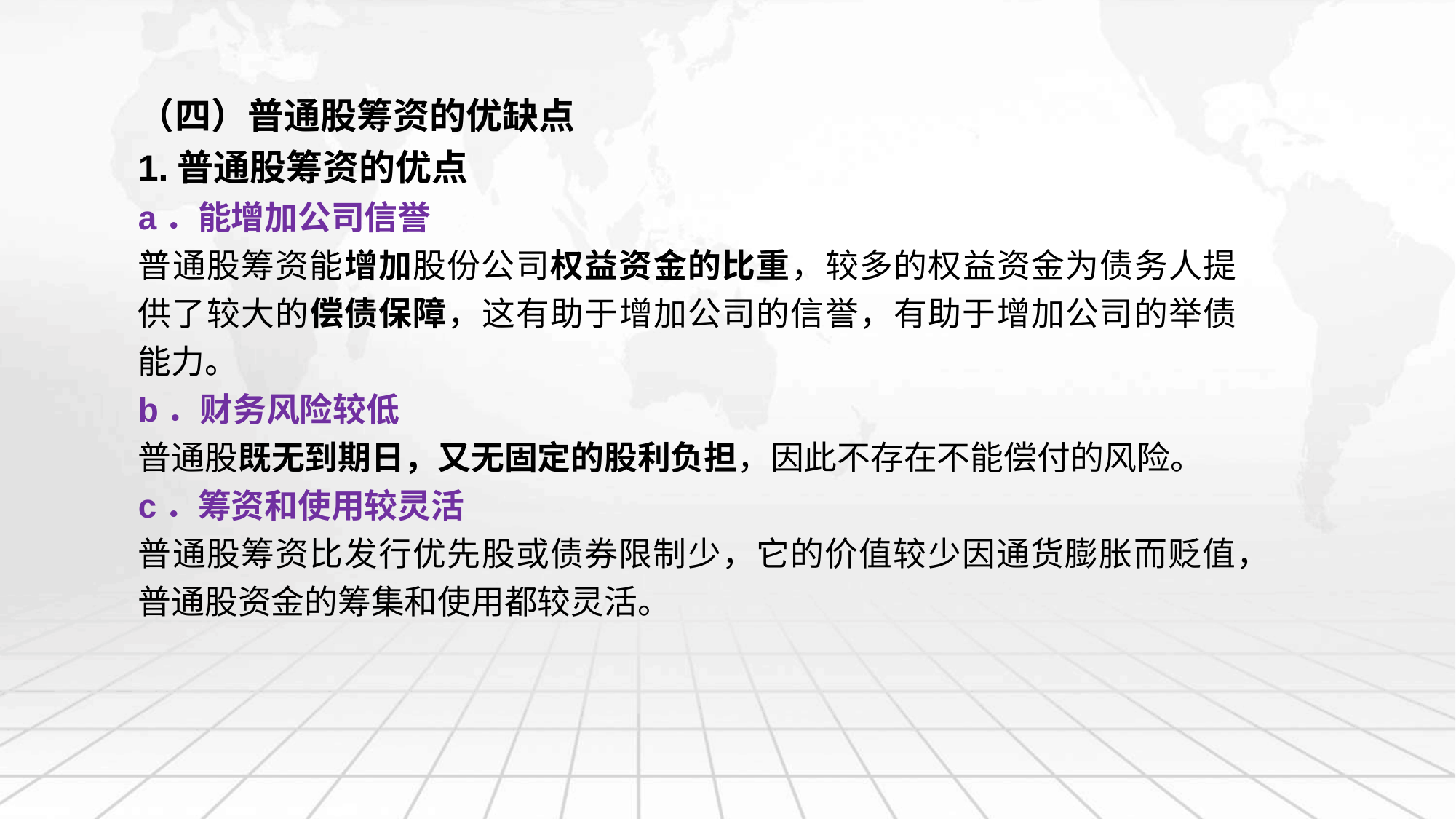

（四）普通股筹资的优缺点
1.普通股筹资的优点
a．能增加公司信誉
普通股筹资能增加股份公司权益资金的比重，较多的权益资金为债务人提供了较大的偿债保障，这有助于增加公司的信誉，有助于增加公司的举债能力。
b．财务风险较低
普通股既无到期日，又无固定的股利负担，因此不存在不能偿付的风险。
c．筹资和使用较灵活
普通股筹资比发行优先股或债券限制少，它的价值较少因通货膨胀而贬值，普通股资金的筹集和使用都较灵活。